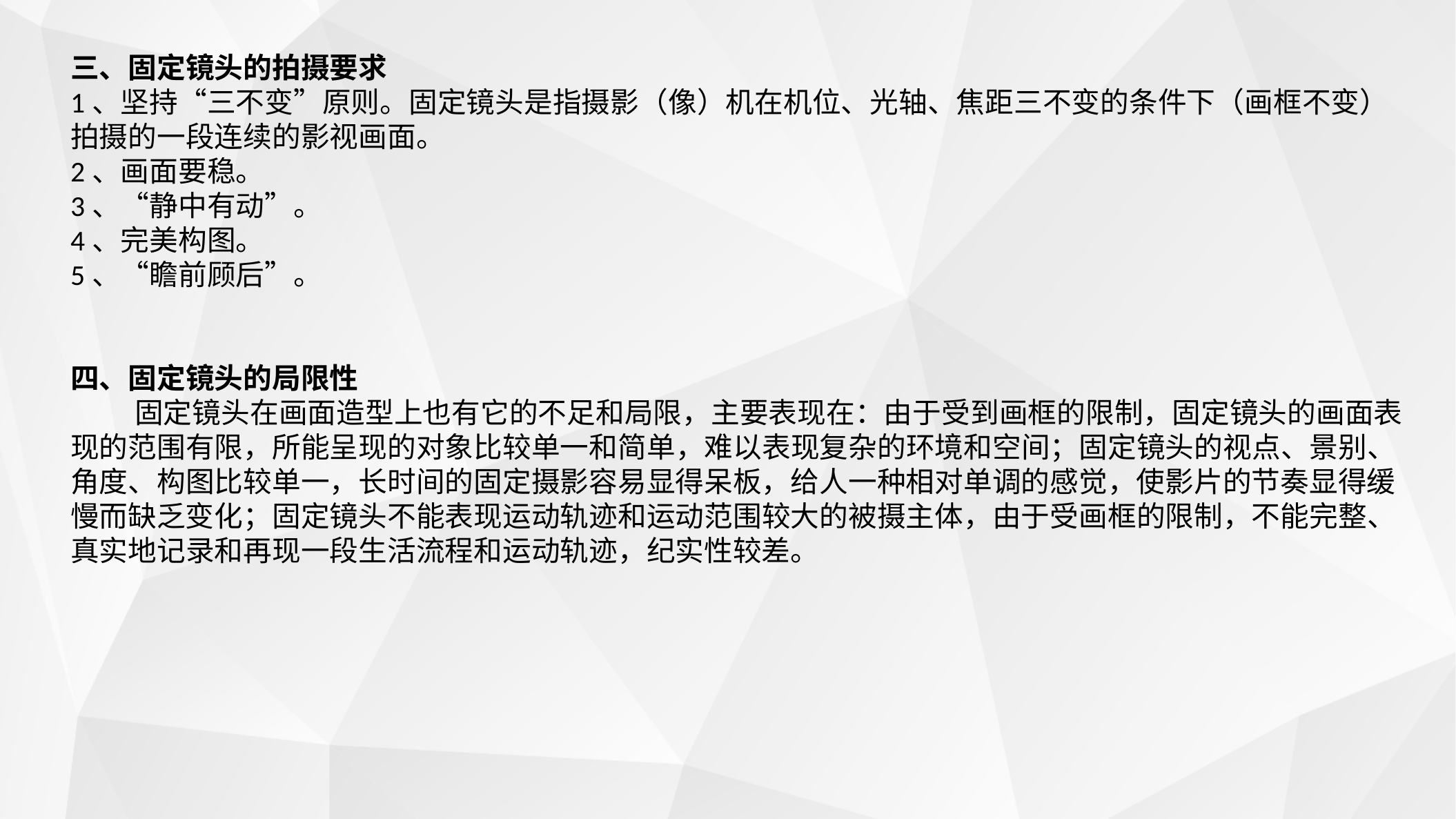

三、固定镜头的拍摄要求
1、坚持“三不变”原则。固定镜头是指摄影（像）机在机位、光轴、焦距三不变的条件下（画框不变）拍摄的一段连续的影视画面。
2、画面要稳。
3、“静中有动”。
4、完美构图。
5、“瞻前顾后”。

四、固定镜头的局限性
         固定镜头在画面造型上也有它的不足和局限，主要表现在：由于受到画框的限制，固定镜头的画面表现的范围有限，所能呈现的对象比较单一和简单，难以表现复杂的环境和空间；固定镜头的视点、景别、角度、构图比较单一，长时间的固定摄影容易显得呆板，给人一种相对单调的感觉，使影片的节奏显得缓慢而缺乏变化；固定镜头不能表现运动轨迹和运动范围较大的被摄主体，由于受画框的限制，不能完整、真实地记录和再现一段生活流程和运动轨迹，纪实性较差。